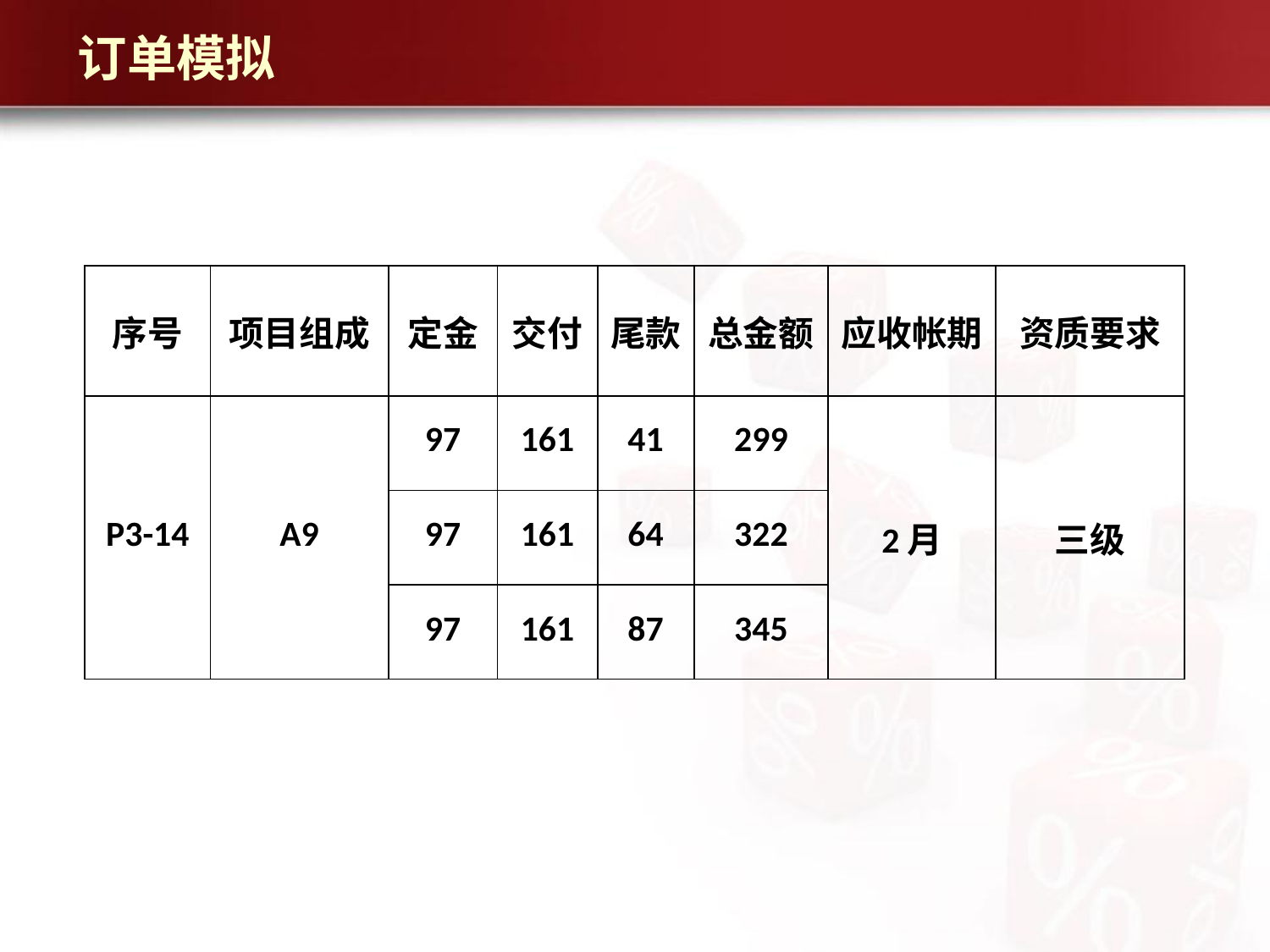

# 订单模拟
| 序号 | 项目组成 | 定金 | 交付 | 尾款 | 总金额 | 应收帐期 | 资质要求 |
| --- | --- | --- | --- | --- | --- | --- | --- |
| P3-14 | A9 | 97 | 161 | 41 | 299 | 2月 | 三级 |
|  |  | 97 | 161 | 64 | 322 |  |  |
|  |  | 97 | 161 | 87 | 345 |  |  |